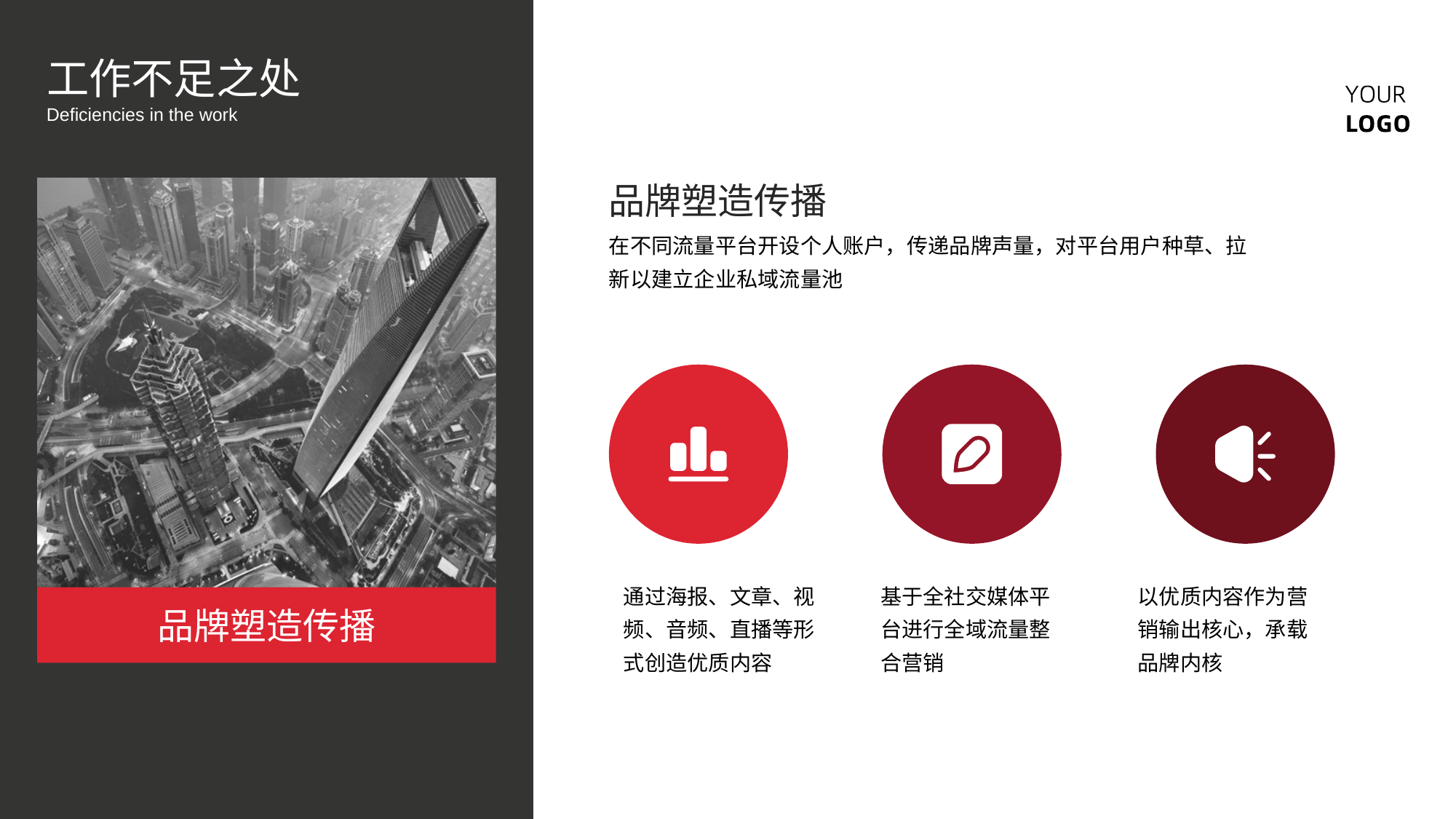

工作不足之处

Deficiencies in the work

品牌塑造传播
在不同流量平台开设个人账户，传递品牌声量，对平台用户种草、拉新以建立企业私域流量池

通过海报、文章、视频、音频、直播等形式创造优质内容
基于全社交媒体平台进行全域流量整合营销
以优质内容作为营销输出核心，承载品牌内核

品牌塑造传播